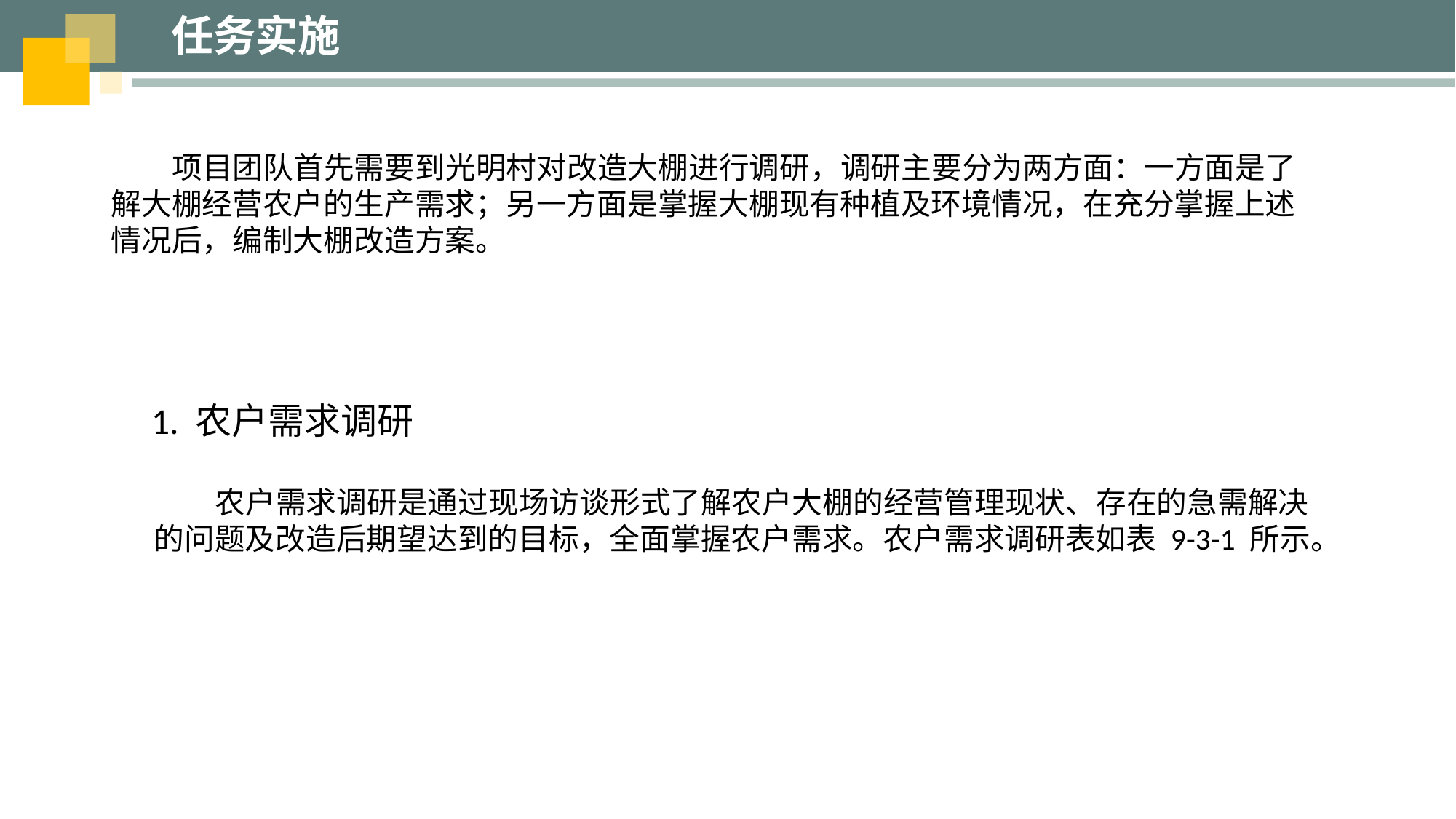

任务实施

        项目团队首先需要到光明村对改造大棚进行调研，调研主要分为两方面：一方面是了解大棚经营农户的生产需求；另一方面是掌握大棚现有种植及环境情况，在充分掌握上述情况后，编制大棚改造方案。
1. 农户需求调研
        农户需求调研是通过现场访谈形式了解农户大棚的经营管理现状、存在的急需解决的问题及改造后期望达到的目标，全面掌握农户需求。农户需求调研表如表 9-3-1 所示。